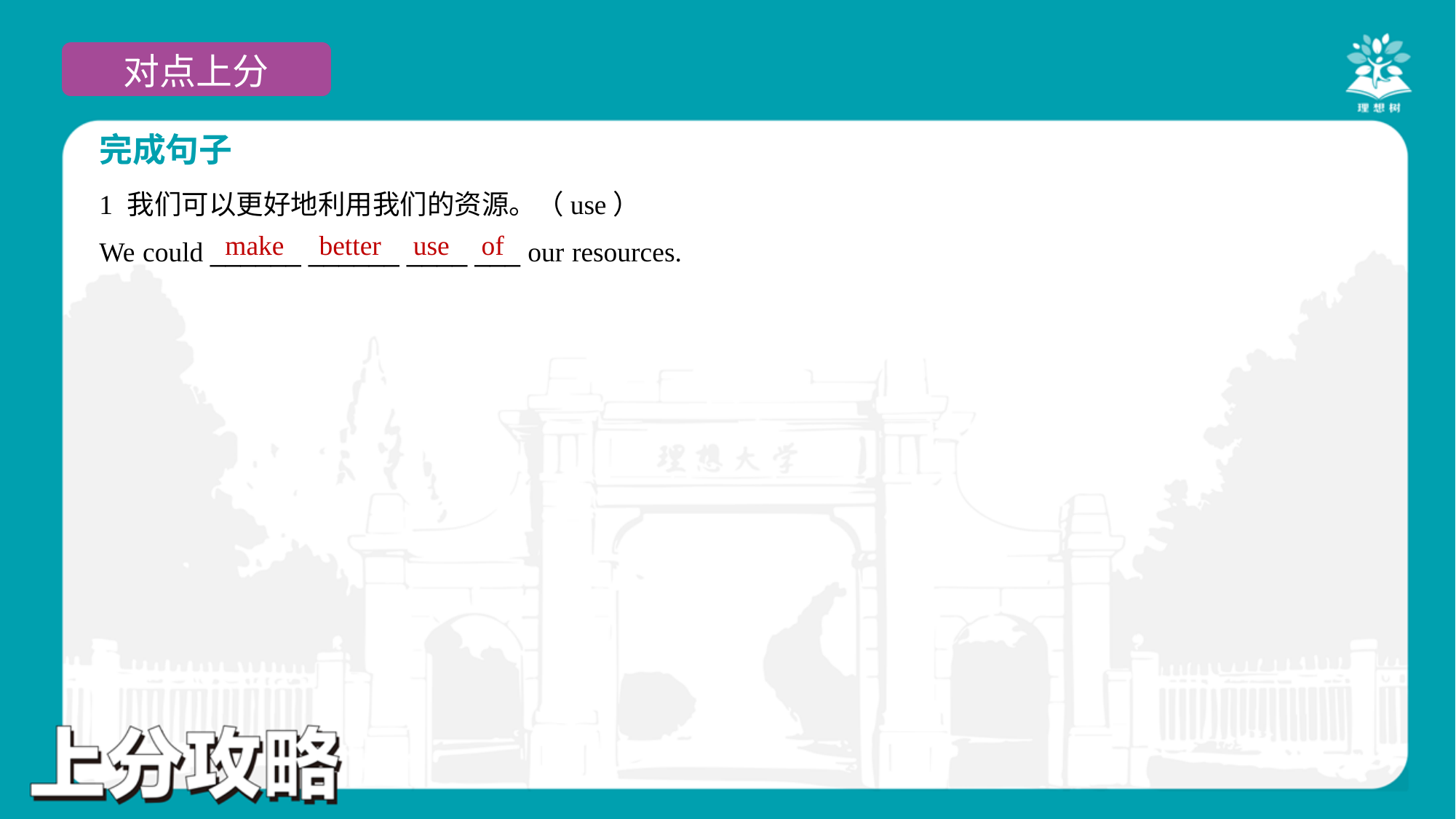

完成句子
1 我们可以更好地利用我们的资源。（use）
We could ______ ______ ____ ___ our resources.
make
better
use
of